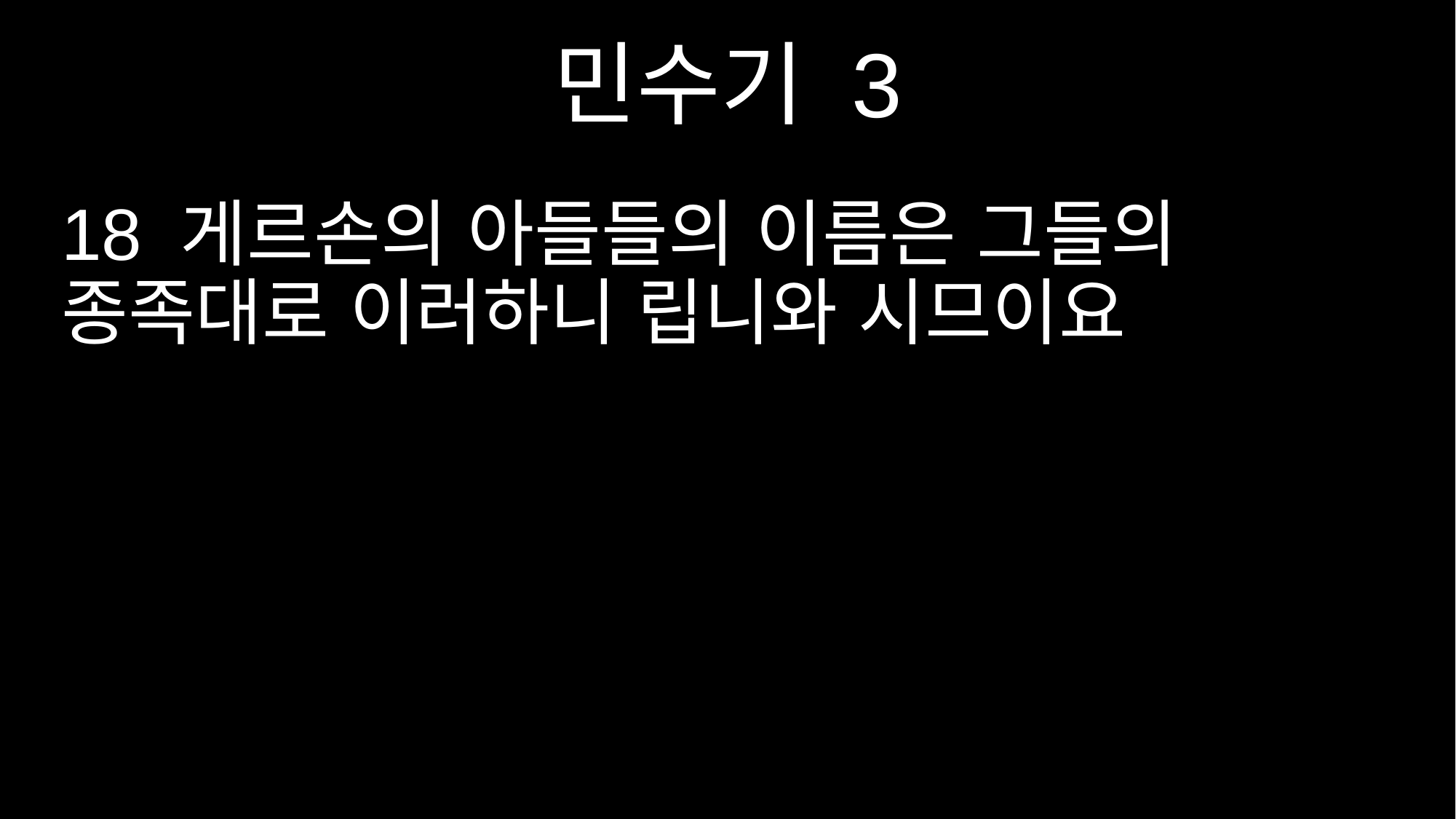

민수기 3
18 게르손의 아들들의 이름은 그들의 종족대로 이러하니 립니와 시므이요